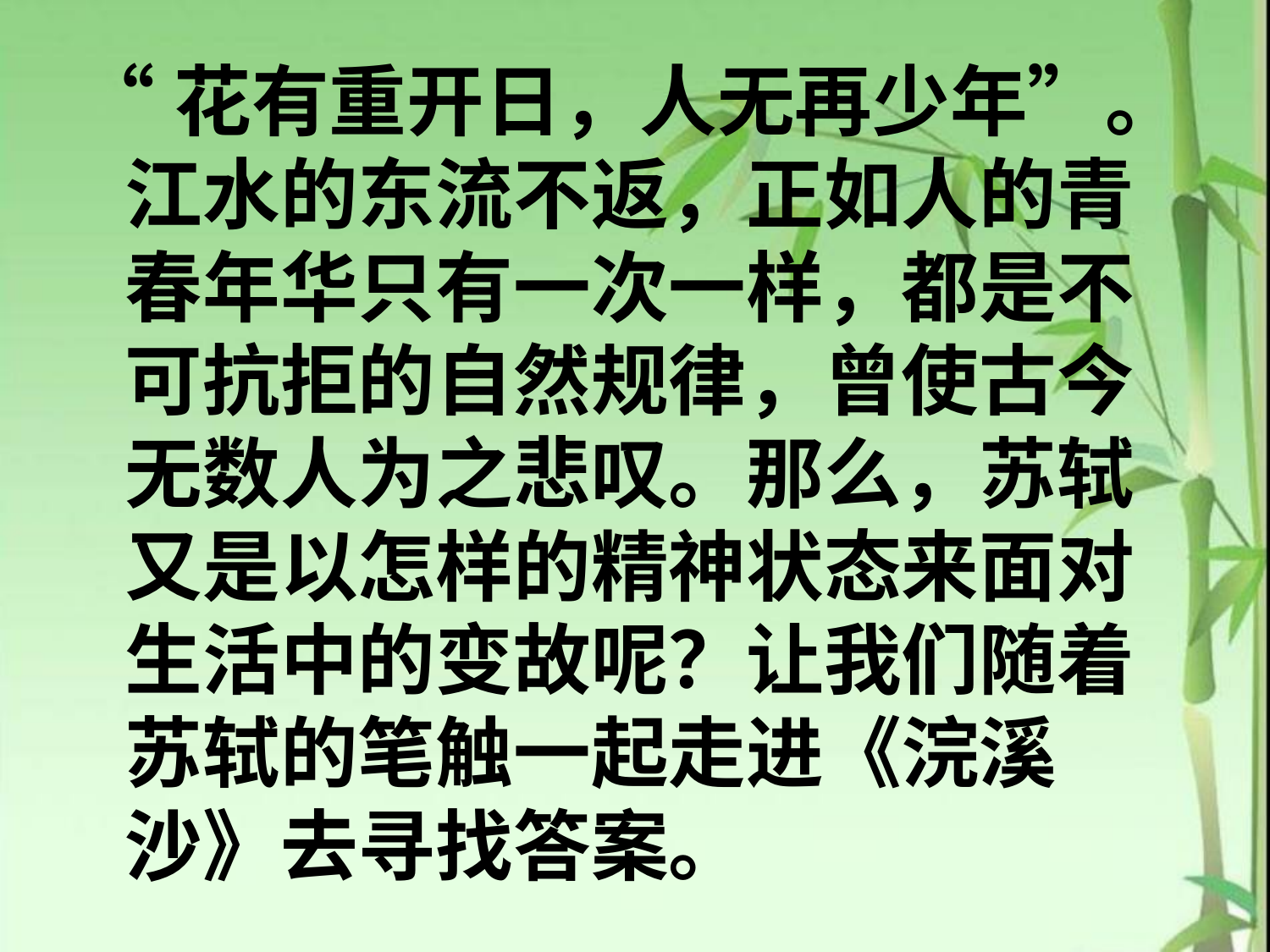

“花有重开日，人无再少年”。江水的东流不返，正如人的青春年华只有一次一样，都是不可抗拒的自然规律，曾使古今无数人为之悲叹。那么，苏轼又是以怎样的精神状态来面对生活中的变故呢？让我们随着苏轼的笔触一起走进《浣溪沙》去寻找答案。